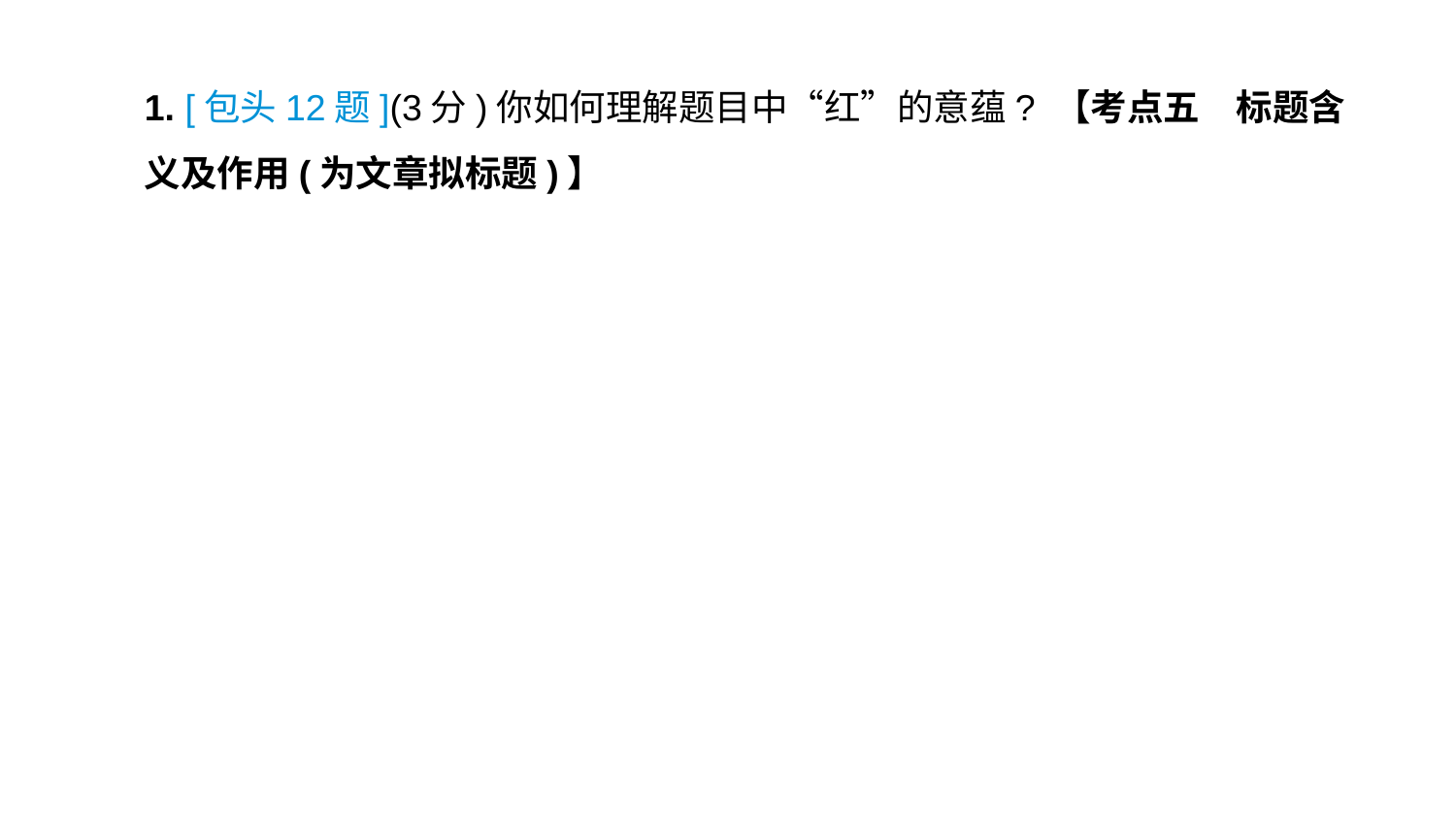

1. [包头12题](3分)你如何理解题目中“红”的意蕴? 【考点五　标题含义及作用(为文章拟标题)】